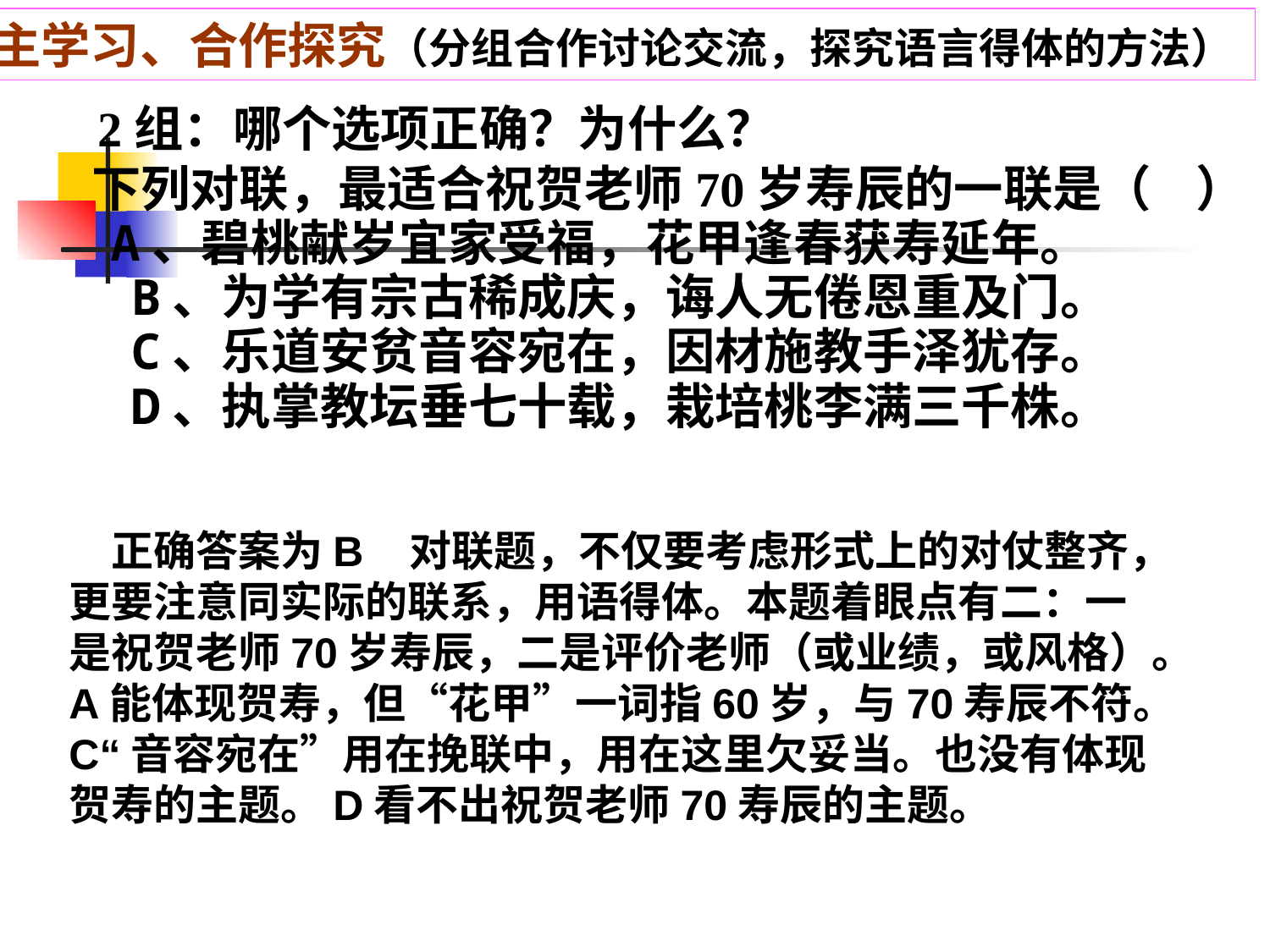

自主学习、合作探究（分组合作讨论交流，探究语言得体的方法）
      2组：哪个选项正确？为什么？
      下列对联，最适合祝贺老师70岁寿辰的一联是（    ）
        A、碧桃献岁宜家受福，花甲逢春获寿延年。
    B、为学有宗古稀成庆，诲人无倦恩重及门。
    C、乐道安贫音容宛在，因材施教手泽犹存。
    D、执掌教坛垂七十载，栽培桃李满三千株。

　正确答案为B   对联题，不仅要考虑形式上的对仗整齐，
更要注意同实际的联系，用语得体。本题着眼点有二：一
是祝贺老师70岁寿辰，二是评价老师（或业绩，或风格）。
A能体现贺寿，但“花甲”一词指60岁，与70寿辰不符。
C“音容宛在”用在挽联中，用在这里欠妥当。也没有体现
贺寿的主题。D看不出祝贺老师70寿辰的主题。